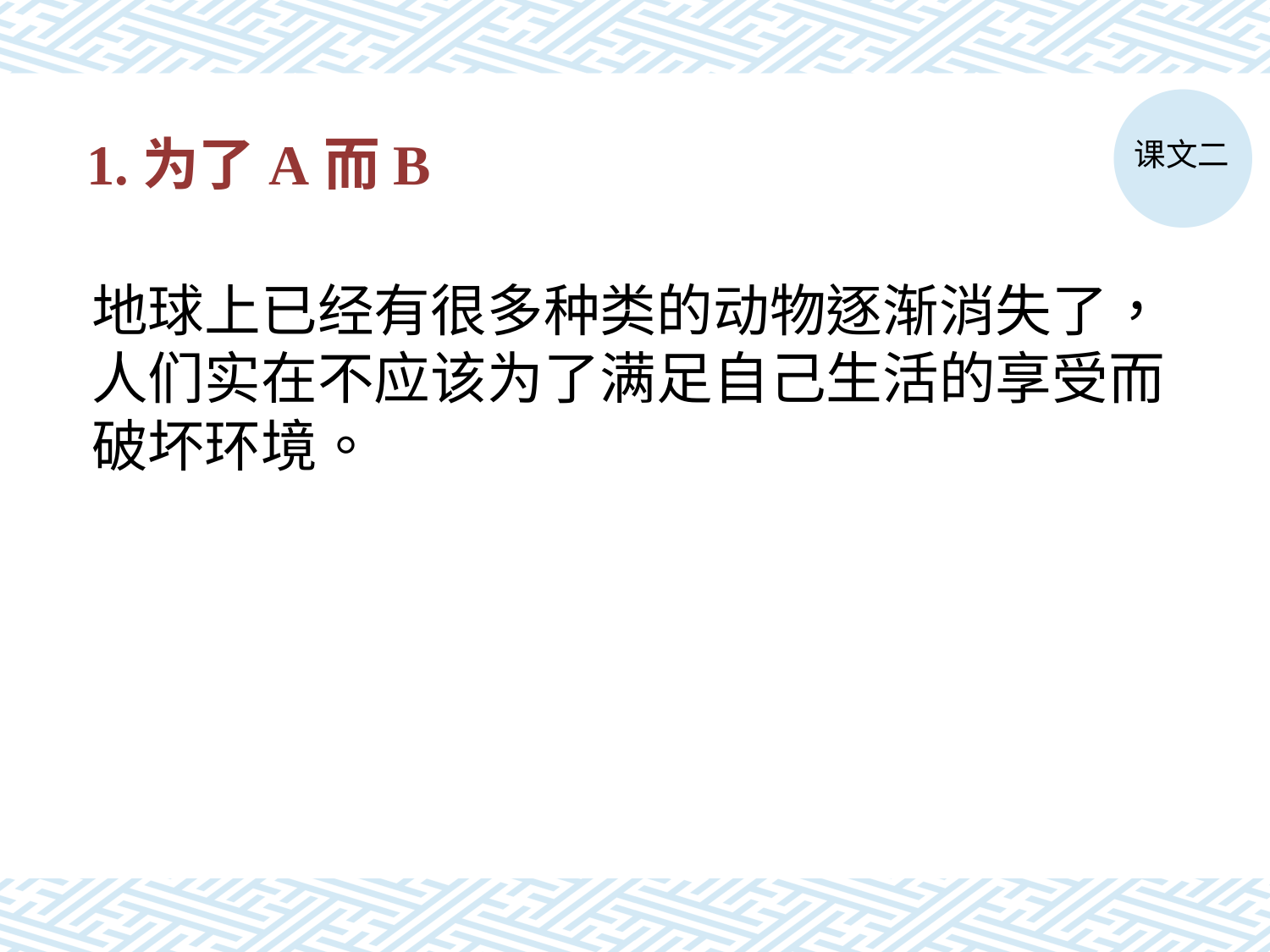

课文二
# 1.为了A而B
地球上已经有很多种类的动物逐渐消失了，人们实在不应该为了满足自己生活的享受而破坏环境。